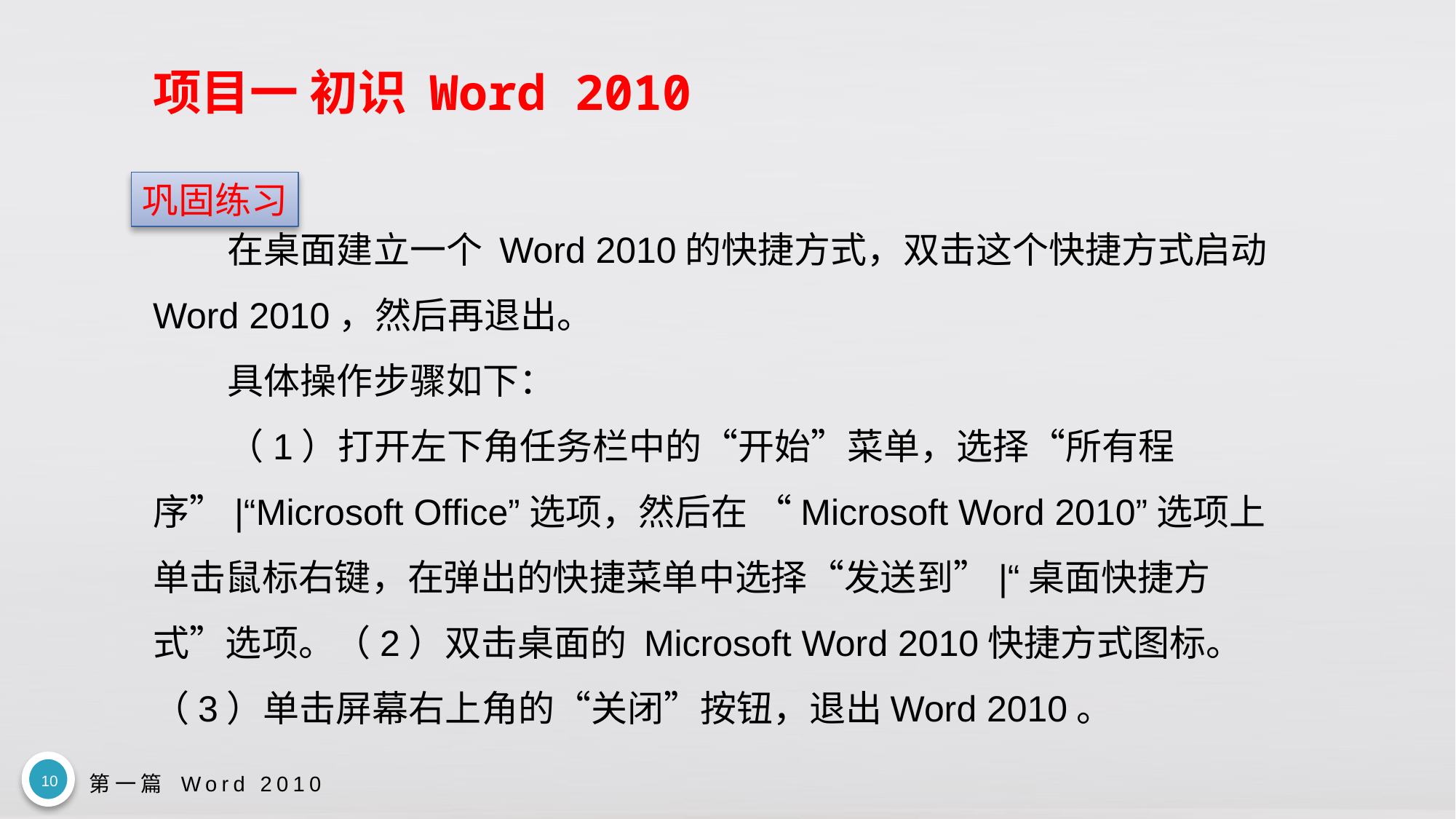

# 项目一 初识 Word 2010

在桌面建立一个 Word 2010的快捷方式，双击这个快捷方式启动 Word 2010，然后再退出。
具体操作步骤如下：
（1）打开左下角任务栏中的“开始”菜单，选择“所有程序”|“Microsoft Office”选项，然后在 “Microsoft Word 2010”选项上单击鼠标右键，在弹出的快捷菜单中选择“发送到”|“桌面快捷方式”选项。（2）双击桌面的 Microsoft Word 2010快捷方式图标。（3）单击屏幕右上角的“关闭”按钮，退出Word 2010。
巩固练习
10